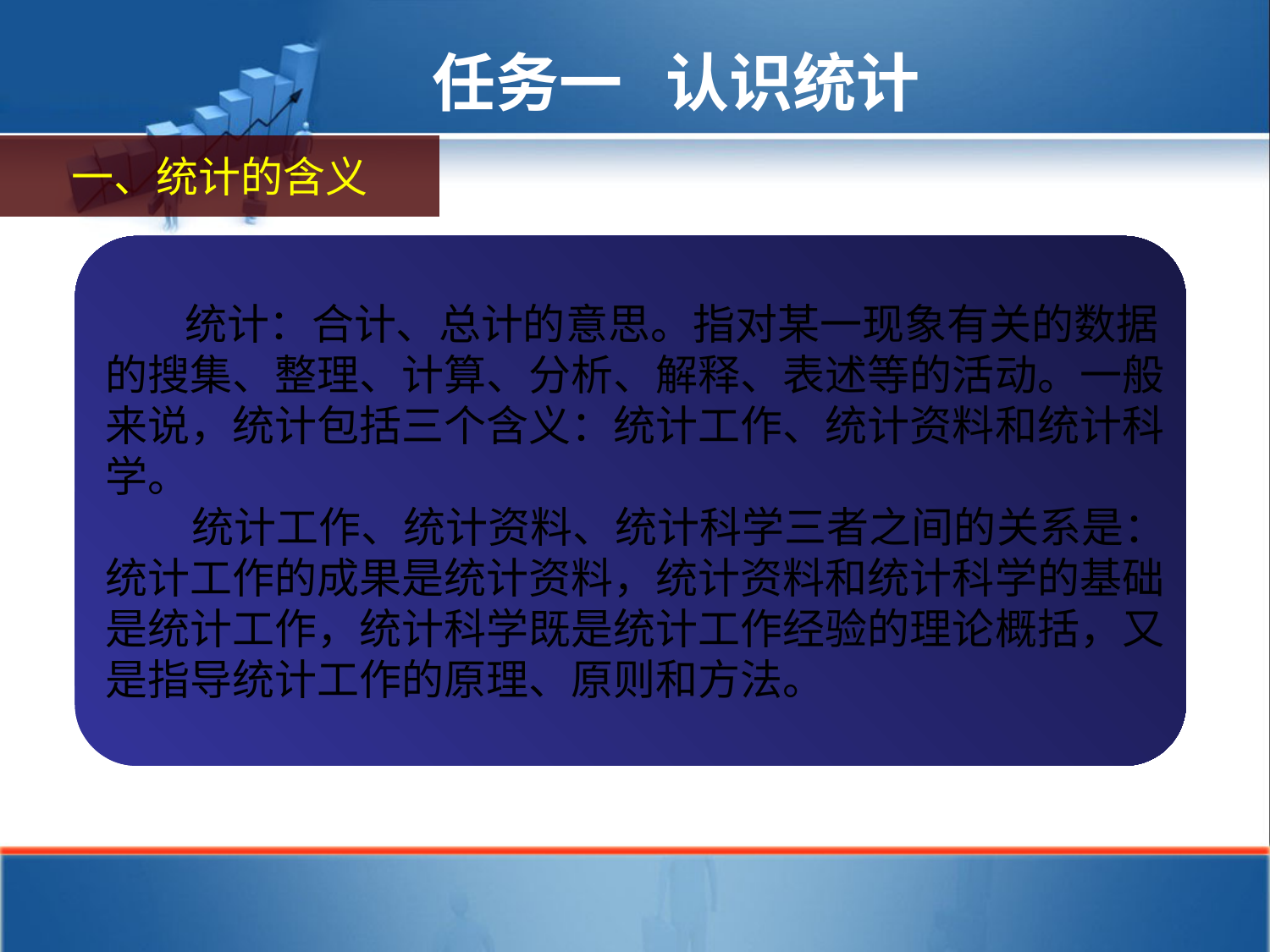

任务一   认识统计
一、统计的含义
         统计：合计、总计的意思。指对某一现象有关的数据
的搜集、整理、计算、分析、解释、表述等的活动。一般
来说，统计包括三个含义：统计工作、统计资料和统计科
学。
        统计工作、统计资料、统计科学三者之间的关系是：
统计工作的成果是统计资料，统计资料和统计科学的基础
是统计工作，统计科学既是统计工作经验的理论概括，又
是指导统计工作的原理、原则和方法。